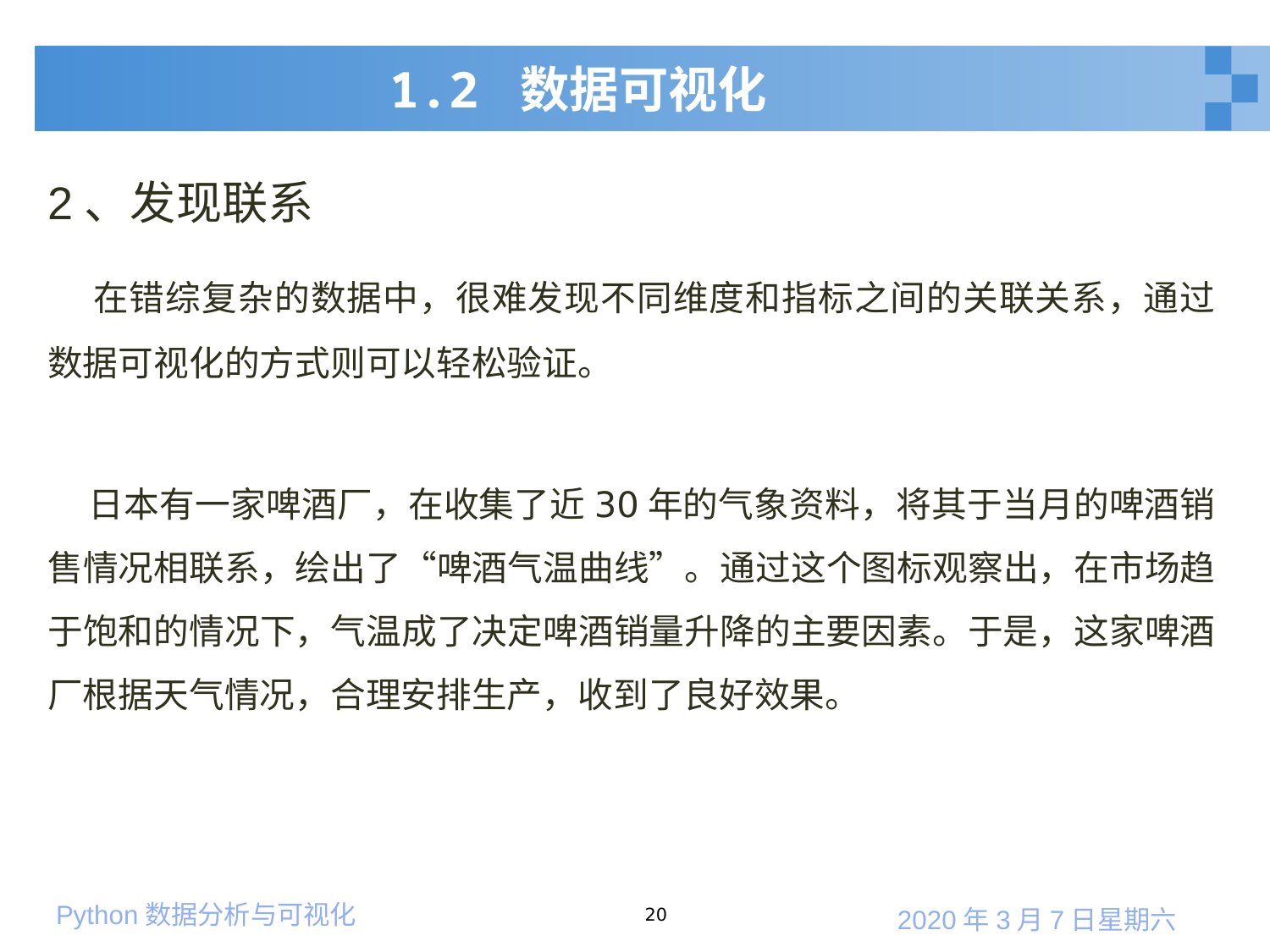

# 1.2 数据可视化
2、发现联系
   在错综复杂的数据中，很难发现不同维度和指标之间的关联关系，通过数据可视化的方式则可以轻松验证。

    日本有一家啤酒厂，在收集了近30年的气象资料，将其于当月的啤酒销售情况相联系，绘出了“啤酒气温曲线”。通过这个图标观察出，在市场趋于饱和的情况下，气温成了决定啤酒销量升降的主要因素。于是，这家啤酒厂根据天气情况，合理安排生产，收到了良好效果。
20
2020年3月7日星期六